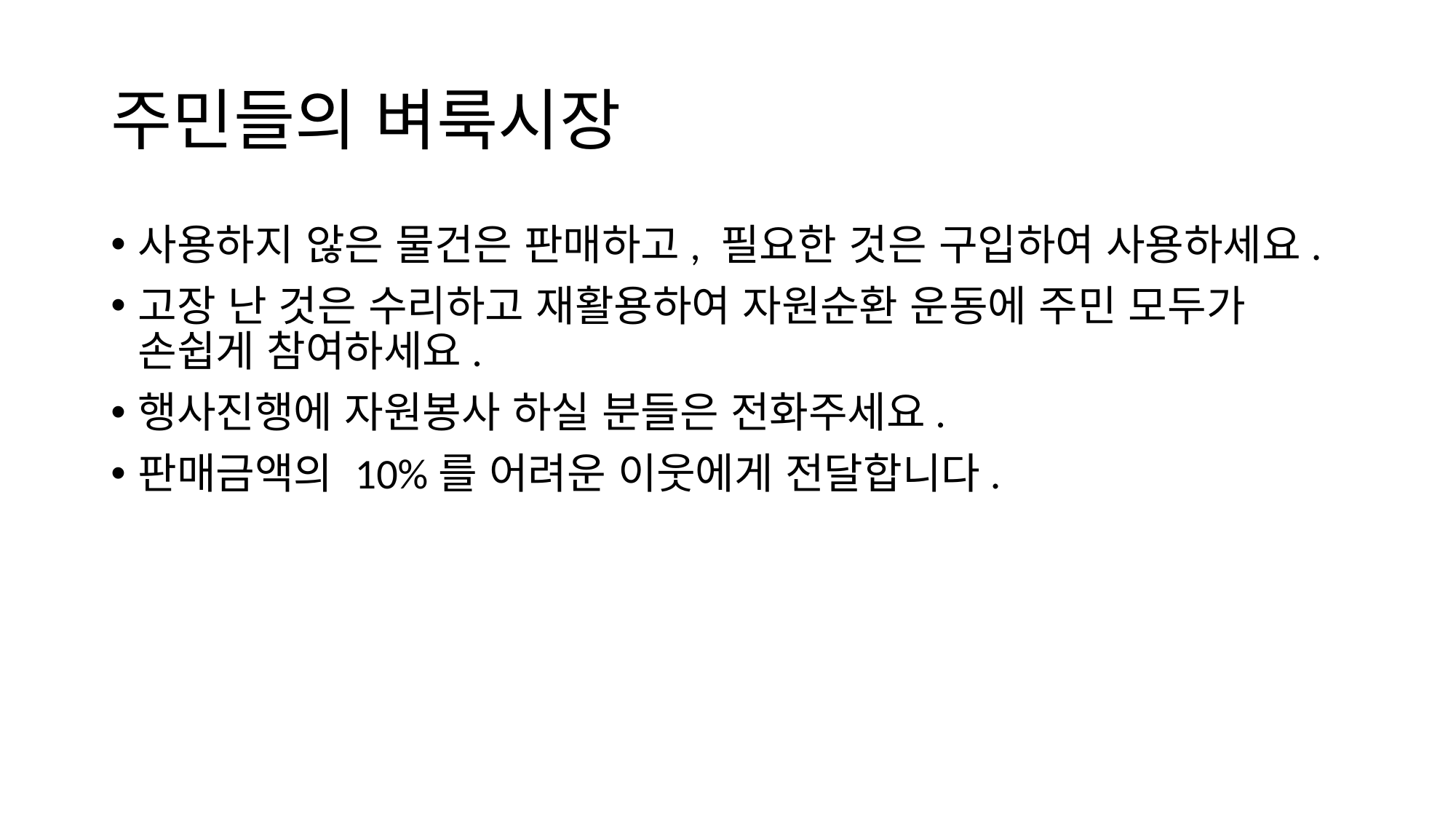

# 주민들의 벼룩시장
사용하지 않은 물건은 판매하고, 필요한 것은 구입하여 사용하세요.
고장 난 것은 수리하고 재활용하여 자원순환 운동에 주민 모두가 손쉽게 참여하세요.
행사진행에 자원봉사 하실 분들은 전화주세요.
판매금액의 10%를 어려운 이웃에게 전달합니다.